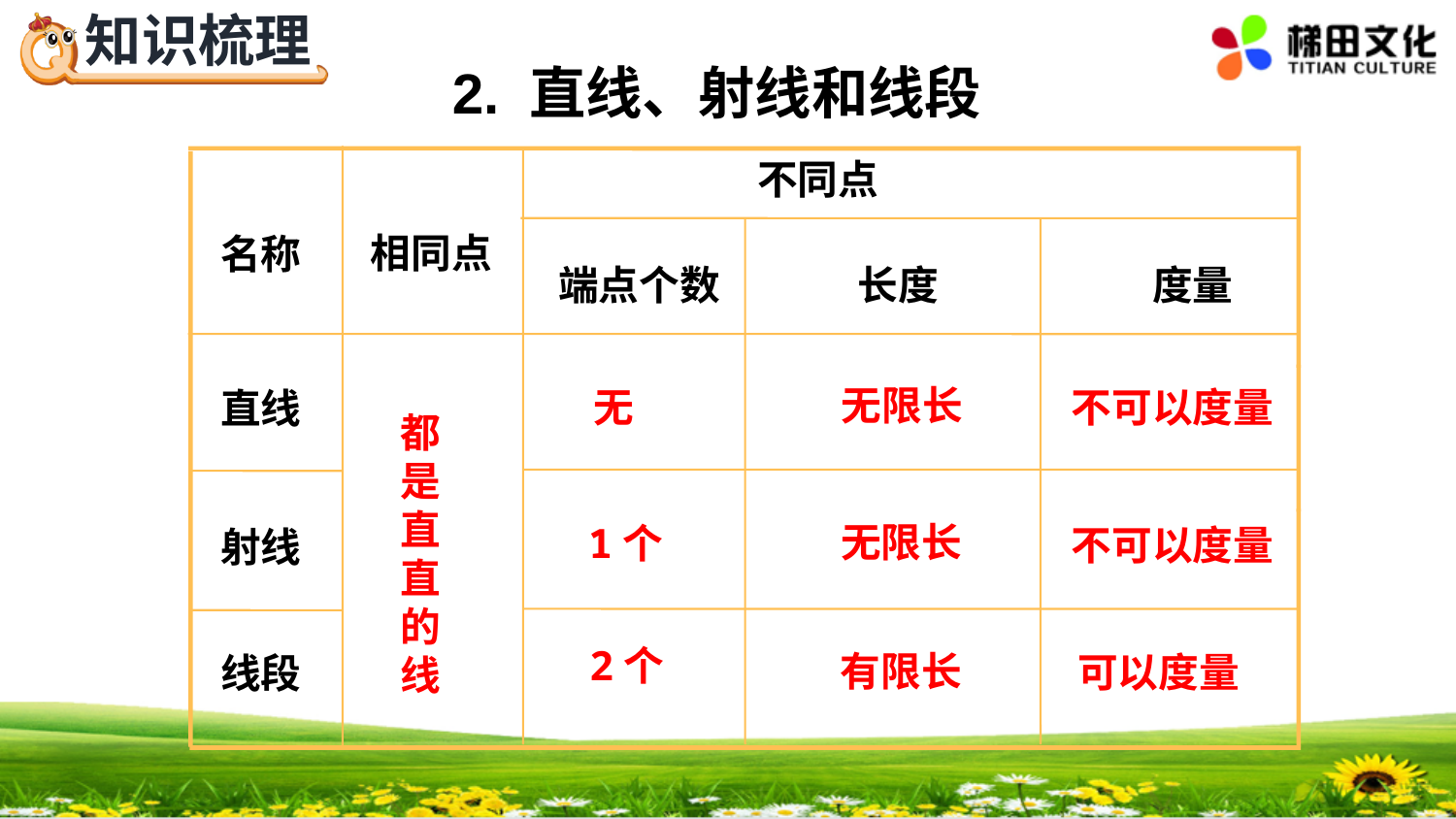

2. 直线、射线和线段

不同点

相同点

名称

端点个数
长度
度量

直线

无限长
无
不可以度量
都是直
直的线

射线

无限长

1个
不可以度量

线段

2个
有限长

可以度量